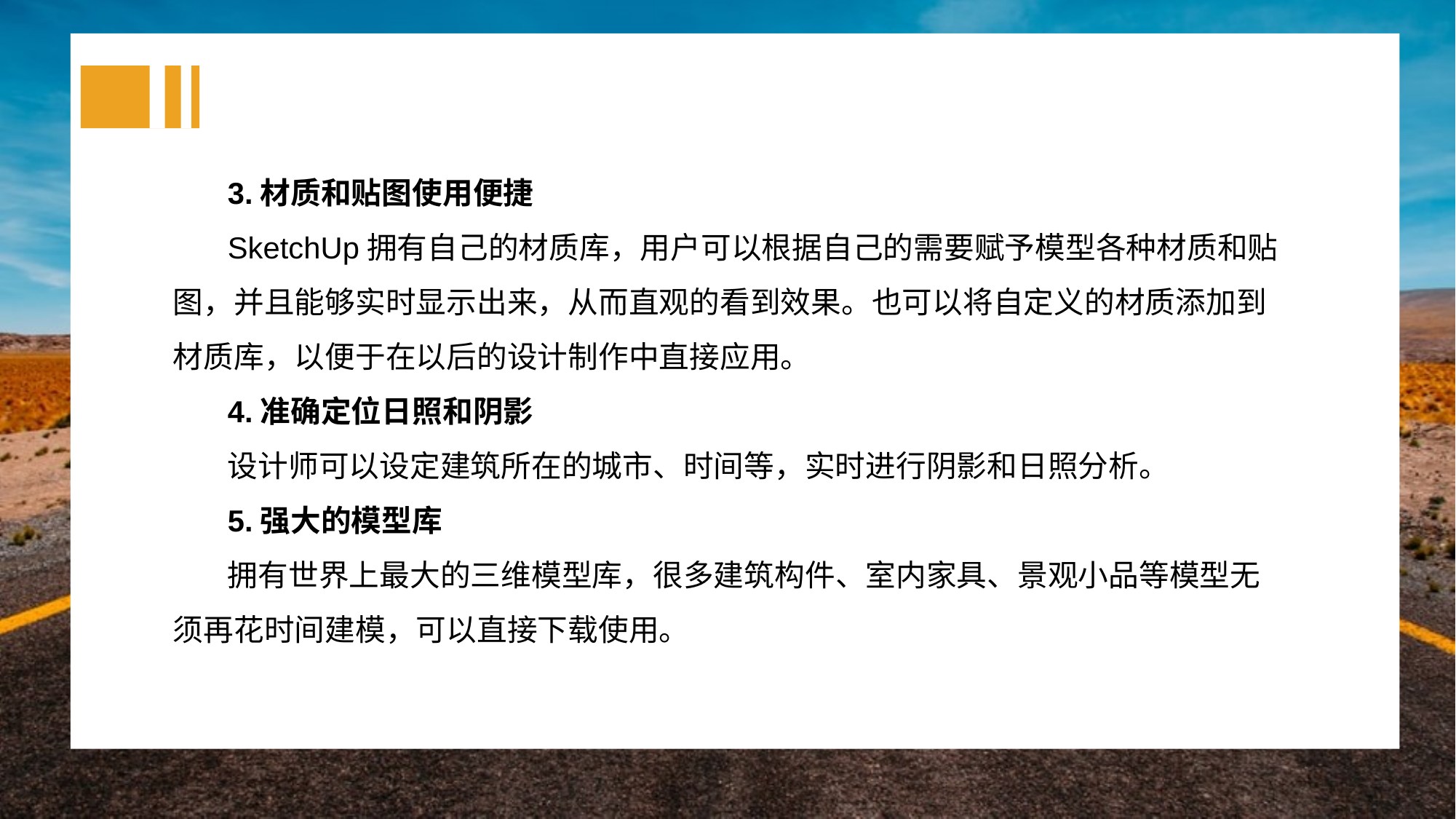

3.材质和贴图使用便捷
SketchUp拥有自己的材质库，用户可以根据自己的需要赋予模型各种材质和贴图，并且能够实时显示出来，从而直观的看到效果。也可以将自定义的材质添加到材质库，以便于在以后的设计制作中直接应用。
4.准确定位日照和阴影
设计师可以设定建筑所在的城市、时间等，实时进行阴影和日照分析。
5.强大的模型库
拥有世界上最大的三维模型库，很多建筑构件、室内家具、景观小品等模型无须再花时间建模，可以直接下载使用。